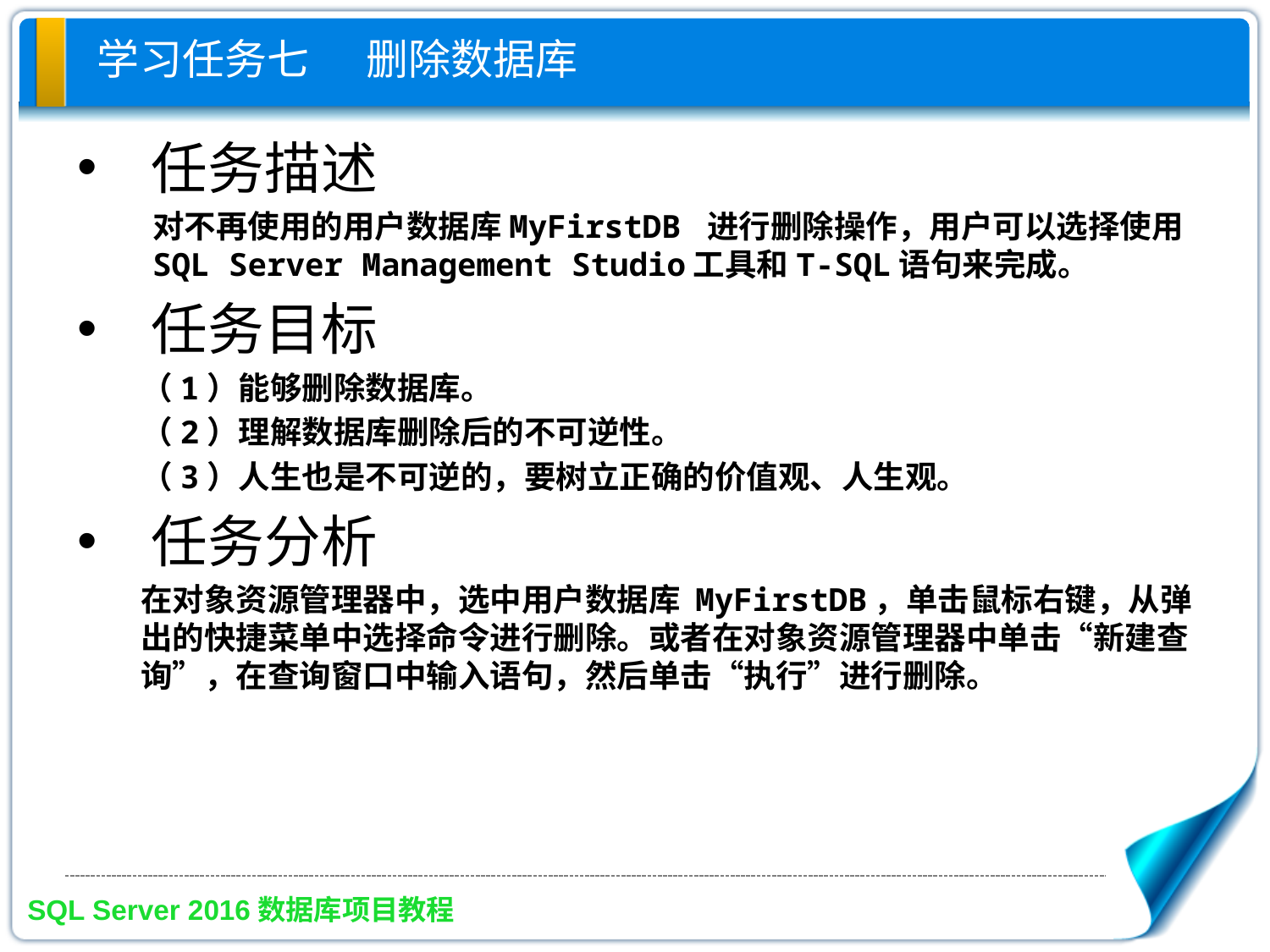

# 学习任务七      删除数据库
任务描述
对不再使用的用户数据库MyFirstDB 进行删除操作，用户可以选择使用 SQL Server Management Studio工具和T-SQL语句来完成。
任务目标
（1）能够删除数据库。
（2）理解数据库删除后的不可逆性。
（3）人生也是不可逆的，要树立正确的价值观、人生观。
任务分析
在对象资源管理器中，选中用户数据库 MyFirstDB，单击鼠标右键，从弹出的快捷菜单中选择命令进行删除。或者在对象资源管理器中单击“新建查询”，在查询窗口中输入语句，然后单击“执行”进行删除。